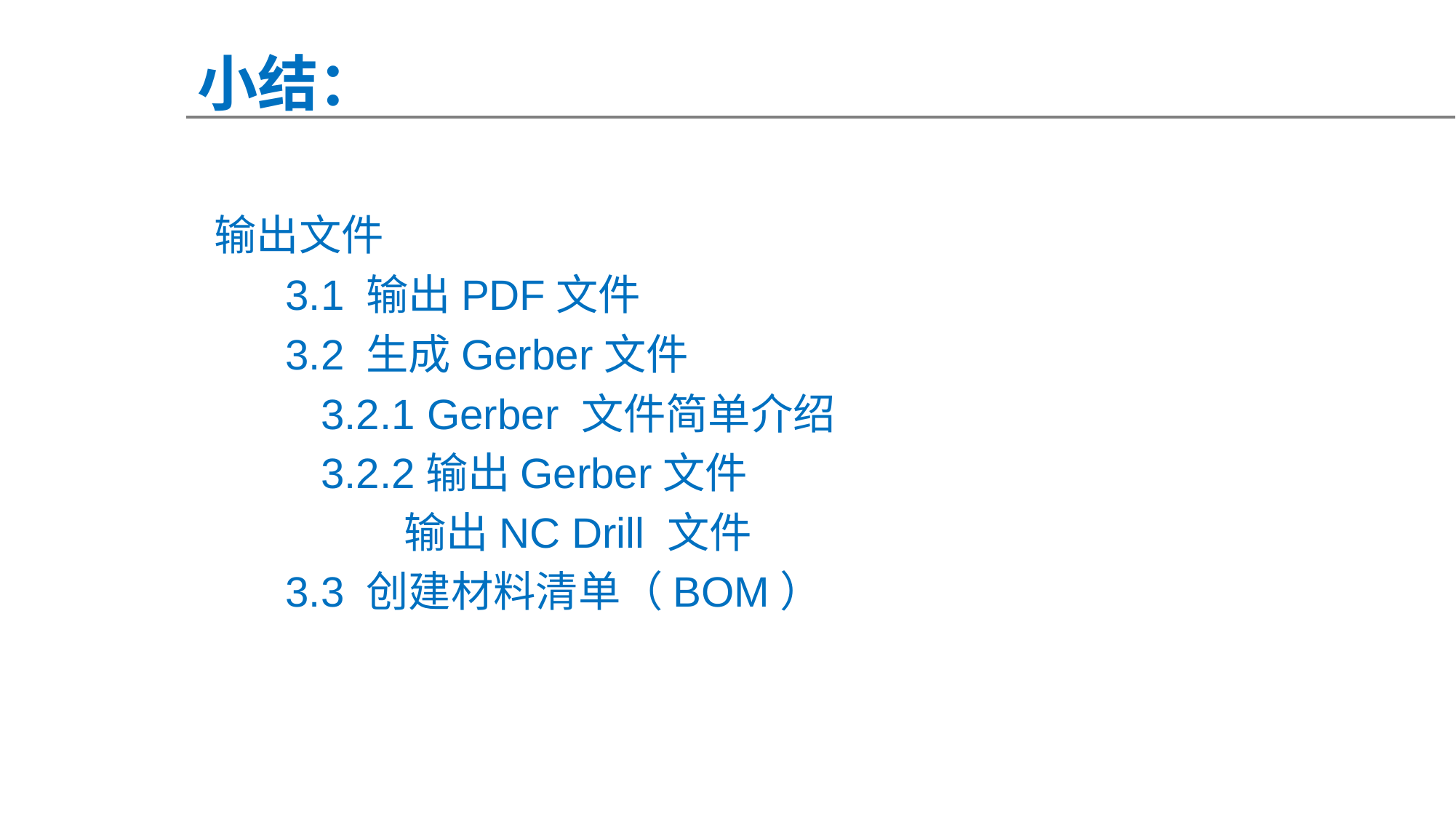

小结：
输出文件
      3.1 输出PDF文件
      3.2 生成Gerber文件
         3.2.1 Gerber 文件简单介绍
         3.2.2输出Gerber文件
                   输出NC Drill 文件
      3.3 创建材料清单（BOM）